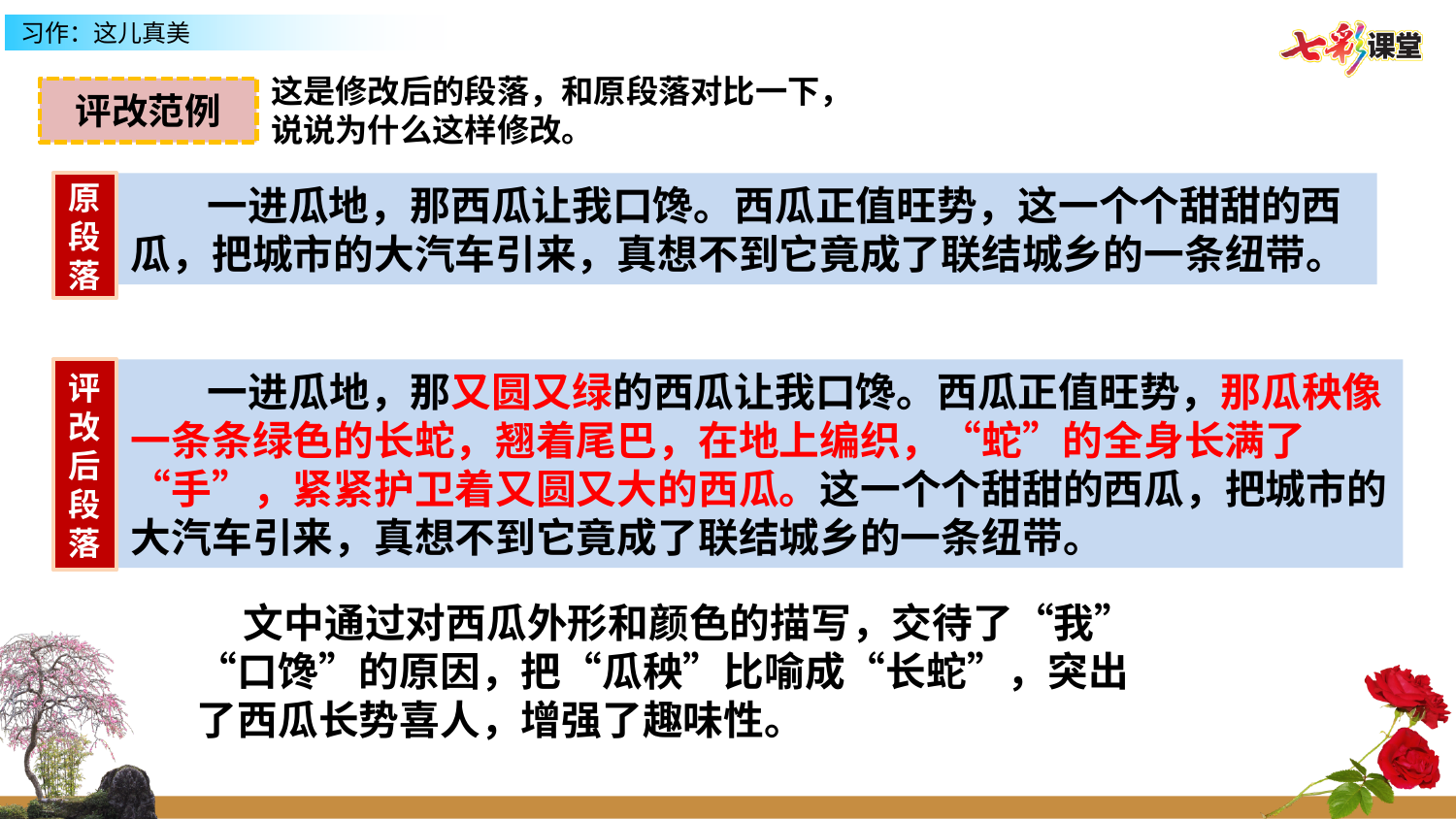

这是修改后的段落，和原段落对比一下，
说说为什么这样修改。
评改范例
原段落
  一进瓜地，那西瓜让我口馋。西瓜正值旺势，这一个个甜甜的西瓜，把城市的大汽车引来，真想不到它竟成了联结城乡的一条纽带。
评改后段落
  一进瓜地，那又圆又绿的西瓜让我口馋。西瓜正值旺势，那瓜秧像一条条绿色的长蛇，翘着尾巴，在地上编织，“蛇”的全身长满了“手”，紧紧护卫着又圆又大的西瓜。这一个个甜甜的西瓜，把城市的大汽车引来，真想不到它竟成了联结城乡的一条纽带。
    文中通过对西瓜外形和颜色的描写，交待了“我”“口馋”的原因，把“瓜秧”比喻成“长蛇”，突出了西瓜长势喜人，增强了趣味性。